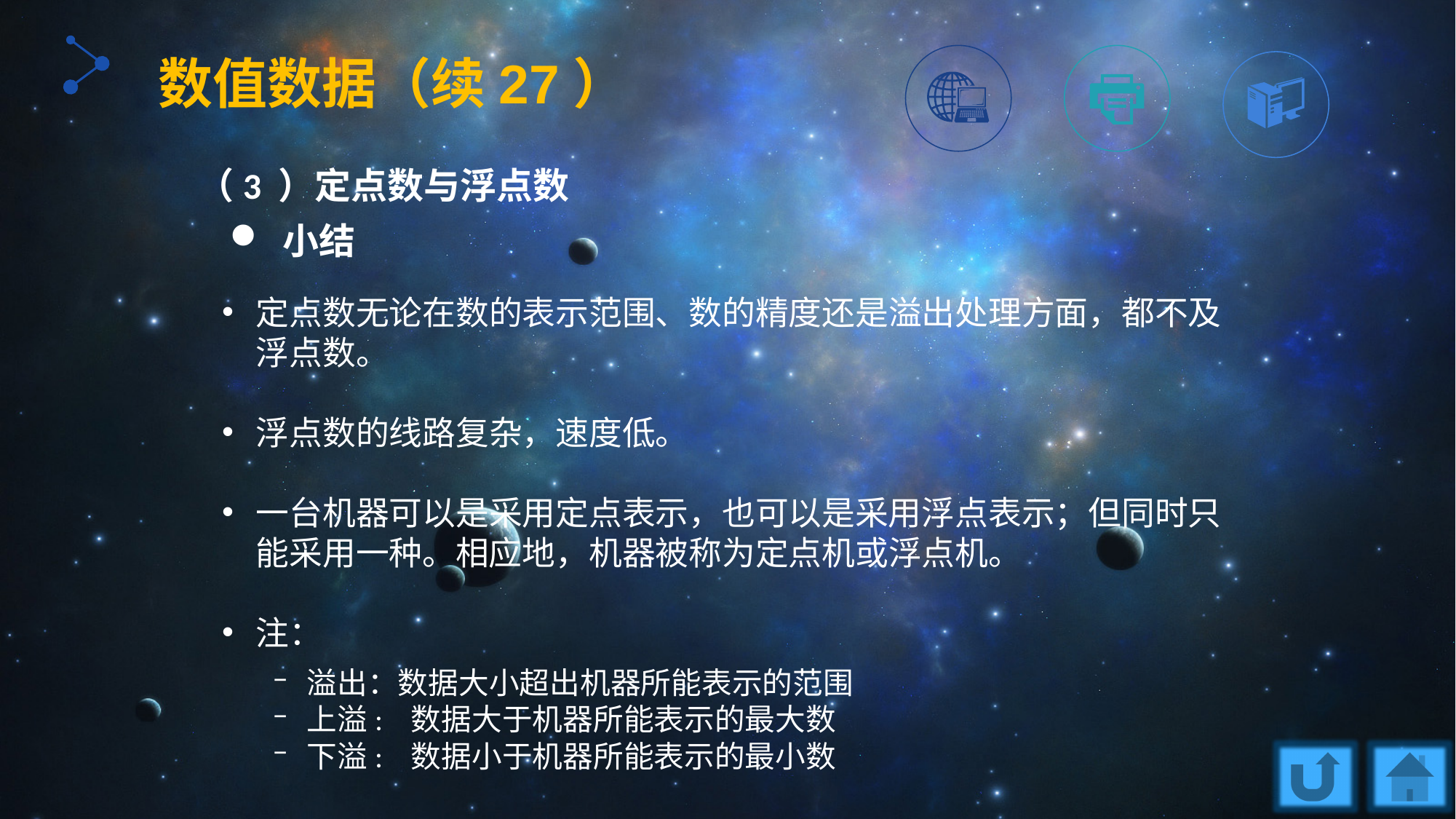

数值数据（续27）

（3 ）定点数与浮点数
 小结
定点数无论在数的表示范围、数的精度还是溢出处理方面，都不及浮点数。

浮点数的线路复杂，速度低。

一台机器可以是采用定点表示，也可以是采用浮点表示；但同时只能采用一种。相应地，机器被称为定点机或浮点机。

注：

溢出：数据大小超出机器所能表示的范围
上溢:   数据大于机器所能表示的最大数
下溢:   数据小于机器所能表示的最小数